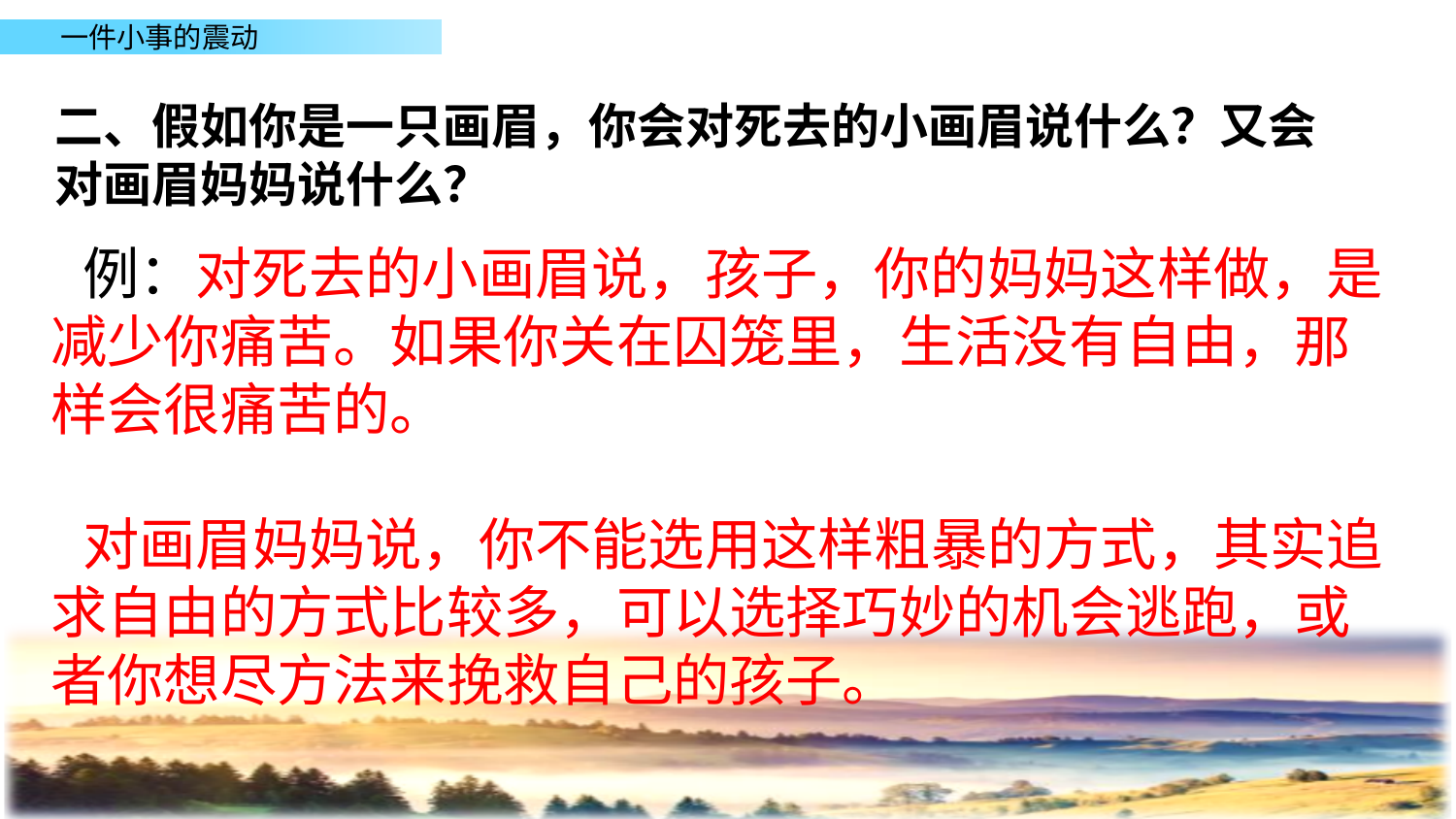

二、假如你是一只画眉，你会对死去的小画眉说什么？又会对画眉妈妈说什么？
例：对死去的小画眉说，孩子，你的妈妈这样做，是减少你痛苦。如果你关在囚笼里，生活没有自由，那样会很痛苦的。

对画眉妈妈说，你不能选用这样粗暴的方式，其实追求自由的方式比较多，可以选择巧妙的机会逃跑，或者你想尽方法来挽救自己的孩子。